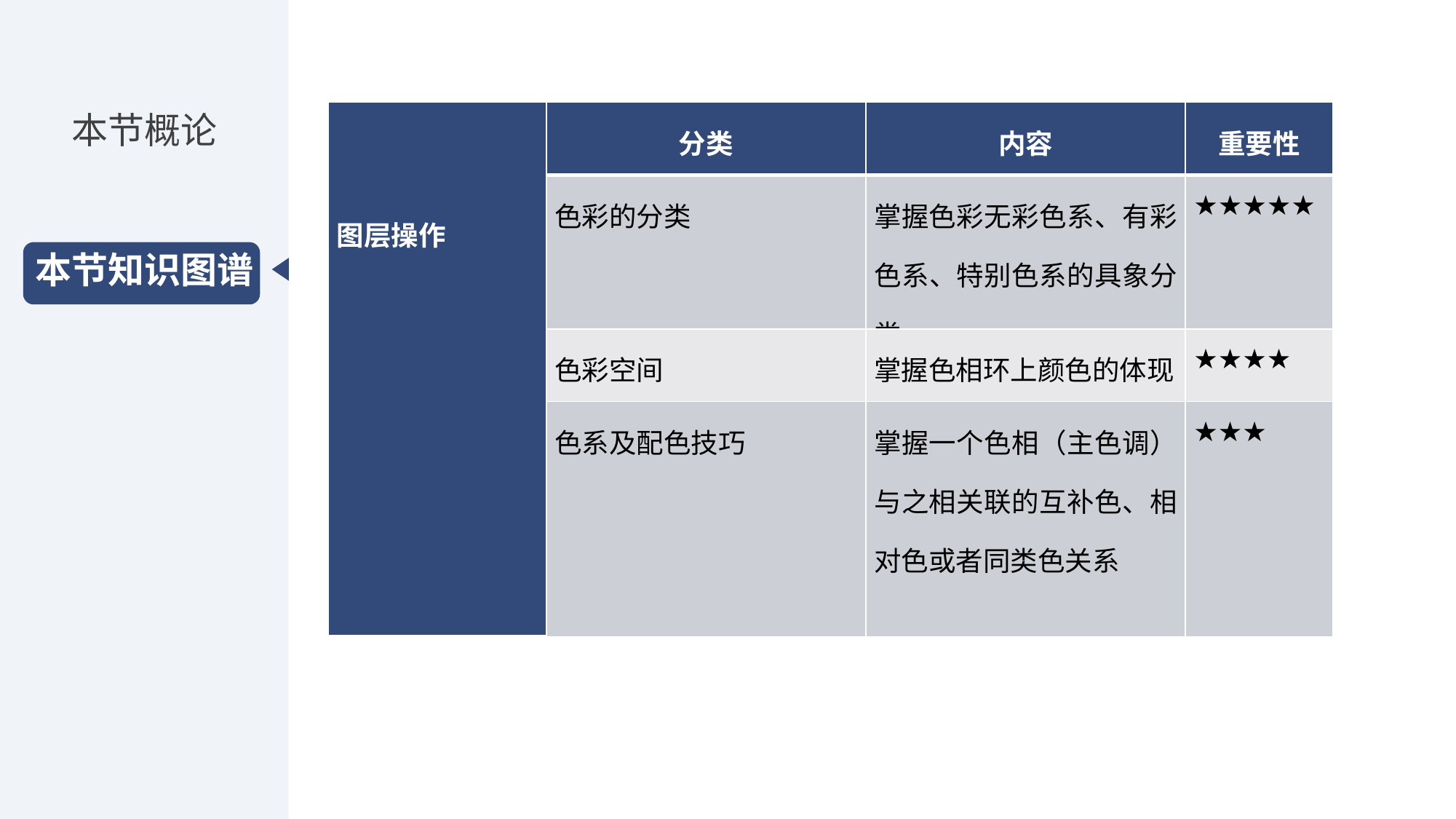

本节概论
| 图层操作 | 分类 | 内容 | 重要性 |
| --- | --- | --- | --- |
|  | 色彩的分类 | 掌握色彩无彩色系、有彩色系、特别色系的具象分类 | ★★★★★ |
|  | 色彩空间 | 掌握色相环上颜色的体现 | ★★★★ |
|  | 色系及配色技巧 | 掌握一个色相（主色调）与之相关联的互补色、相对色或者同类色关系 | ★★★ |

本节知识图谱